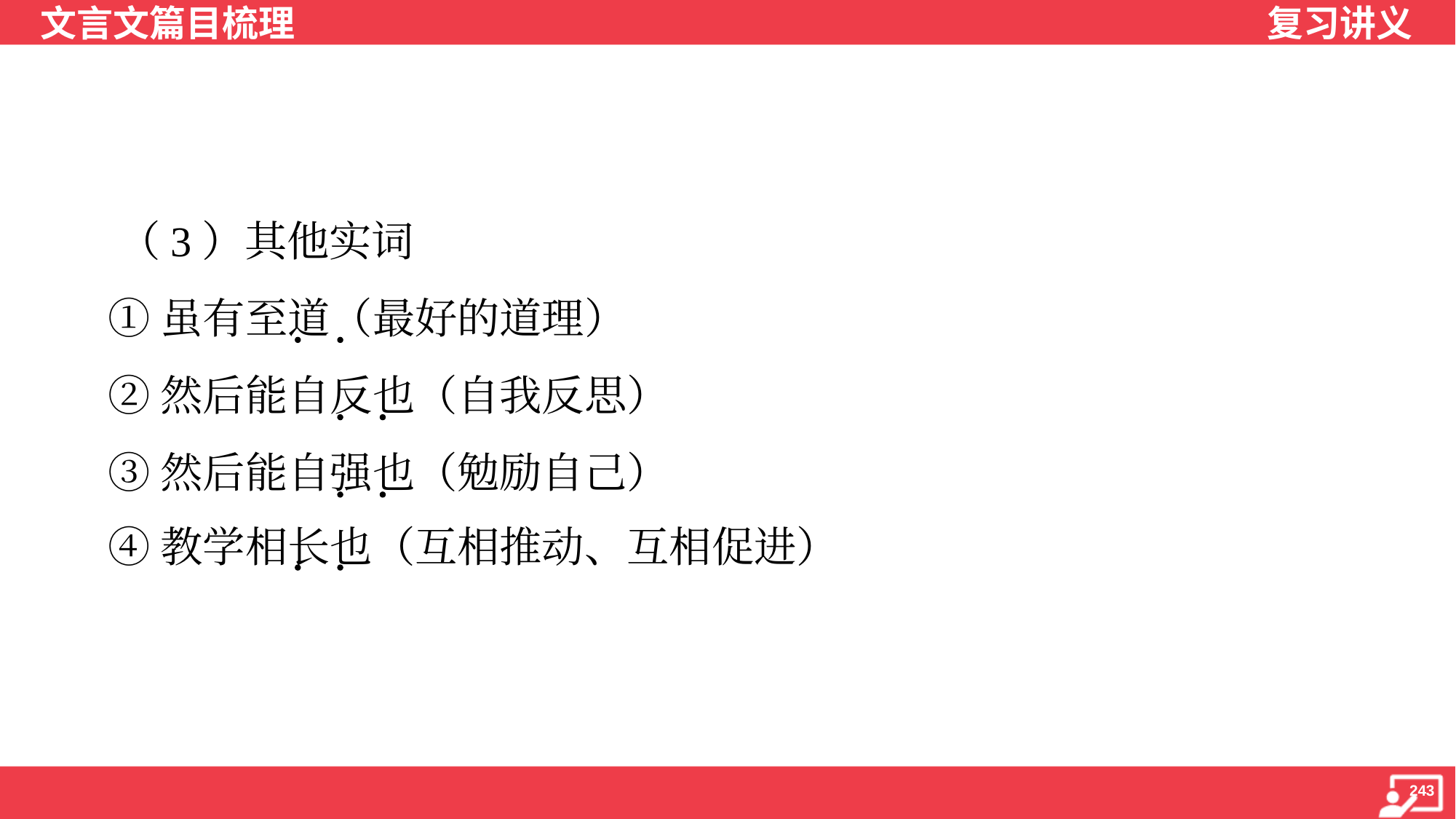

（3）其他实词
    ①虽有至道（最好的道理）
    ②然后能自反也（自我反思）
    ③然后能自强也（勉励自己）
    ④教学相长也（互相推动、互相促进）